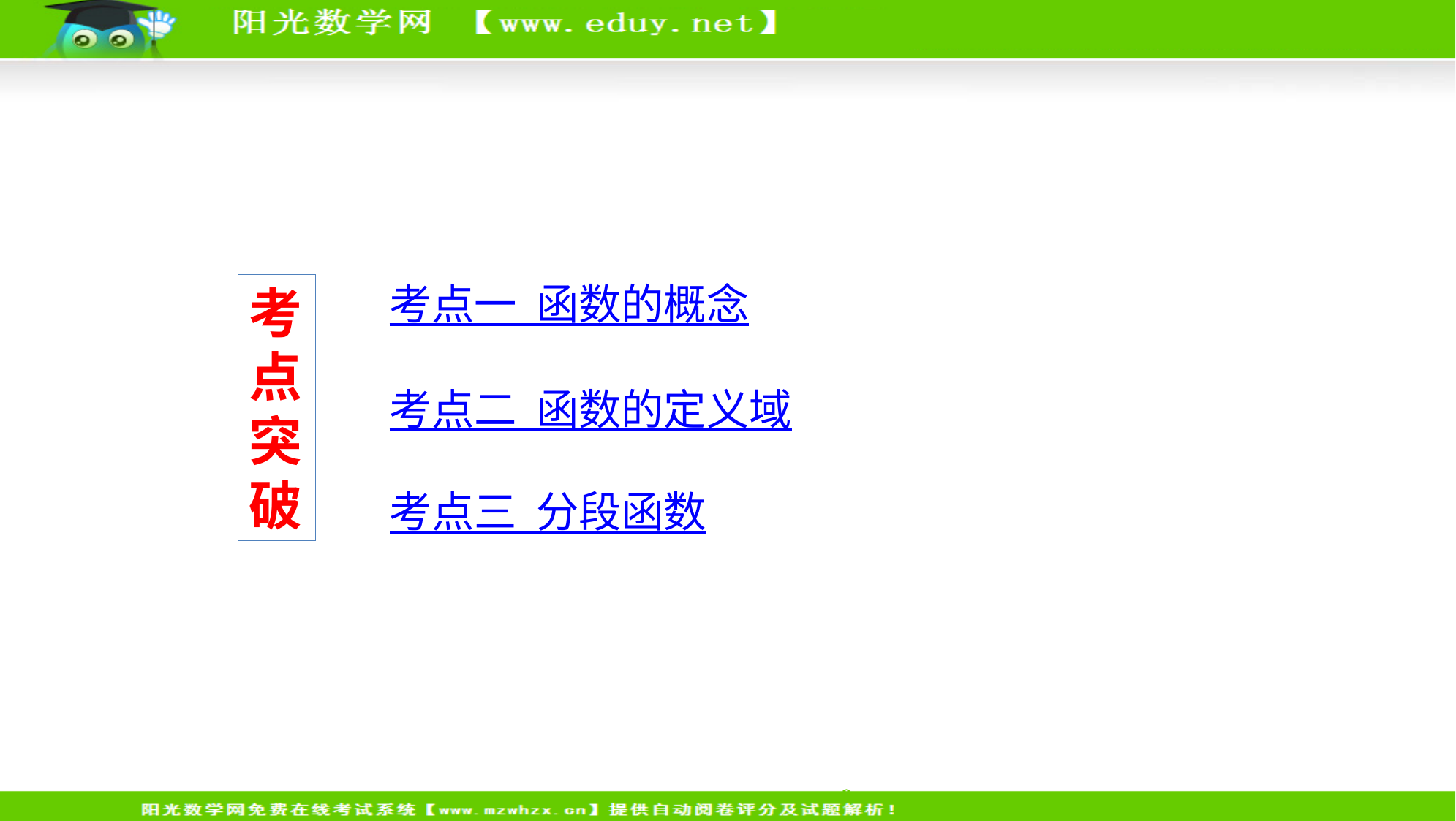

考点一  函数的概念
考点突破
考点二  函数的定义域
考点三  分段函数